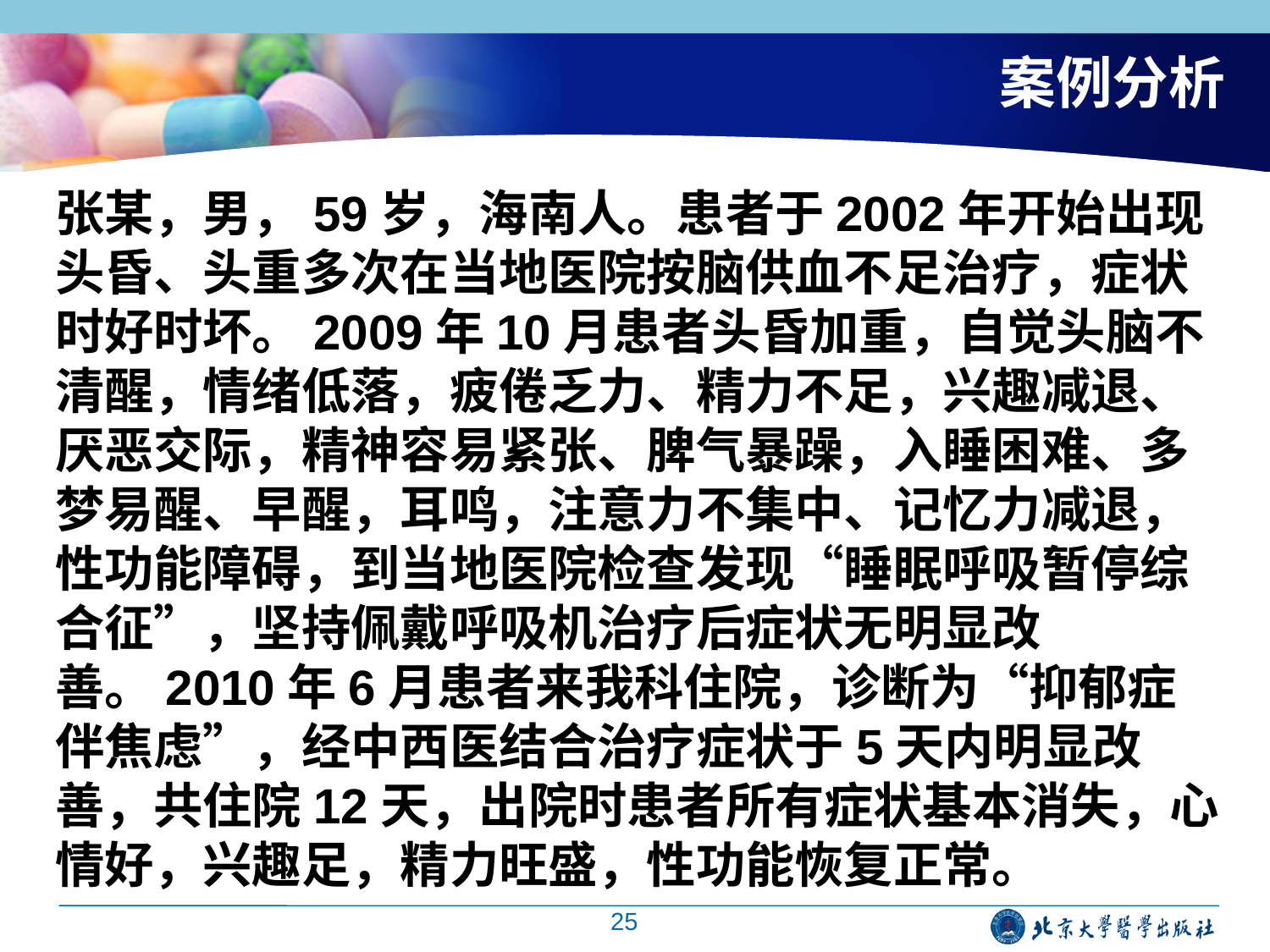

# 案例分析
张某，男，59岁，海南人。患者于2002年开始出现头昏、头重多次在当地医院按脑供血不足治疗，症状时好时坏。2009年10月患者头昏加重，自觉头脑不清醒，情绪低落，疲倦乏力、精力不足，兴趣减退、厌恶交际，精神容易紧张、脾气暴躁，入睡困难、多梦易醒、早醒，耳鸣，注意力不集中、记忆力减退，性功能障碍，到当地医院检查发现“睡眠呼吸暂停综合征”，坚持佩戴呼吸机治疗后症状无明显改善。2010年6月患者来我科住院，诊断为“抑郁症伴焦虑”，经中西医结合治疗症状于5天内明显改善，共住院12天，出院时患者所有症状基本消失，心情好，兴趣足，精力旺盛，性功能恢复正常。

25